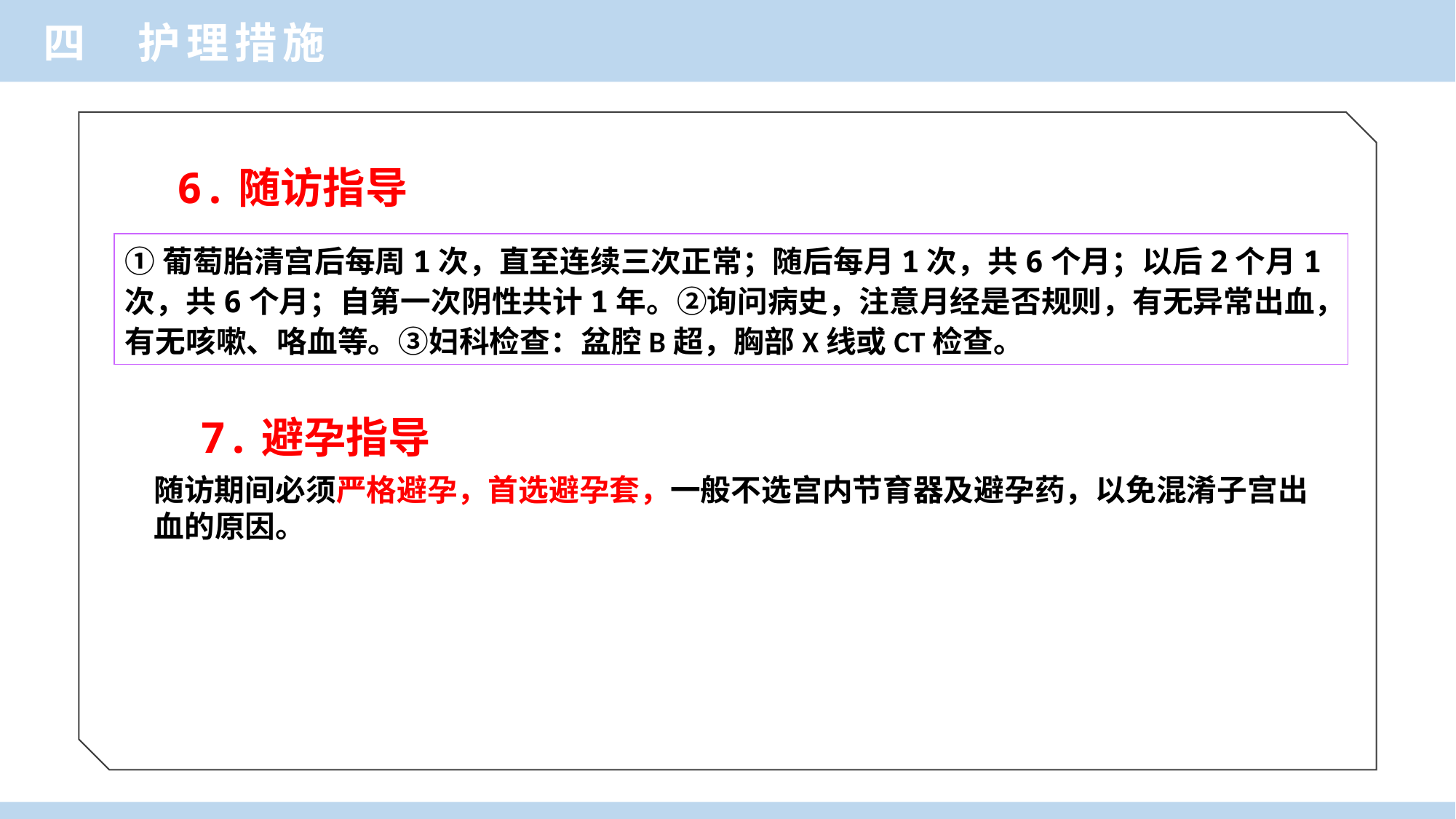

四   护理措施

6.随访指导
①葡萄胎清宫后每周1次，直至连续三次正常；随后每月1次，共6个月；以后2个月1次，共6个月；自第一次阴性共计1年。②询问病史，注意月经是否规则，有无异常出血，有无咳嗽、咯血等。③妇科检查：盆腔B超，胸部X线或CT检查。
7.避孕指导
随访期间必须严格避孕，首选避孕套，一般不选宫内节育器及避孕药，以免混淆子宫出血的原因。